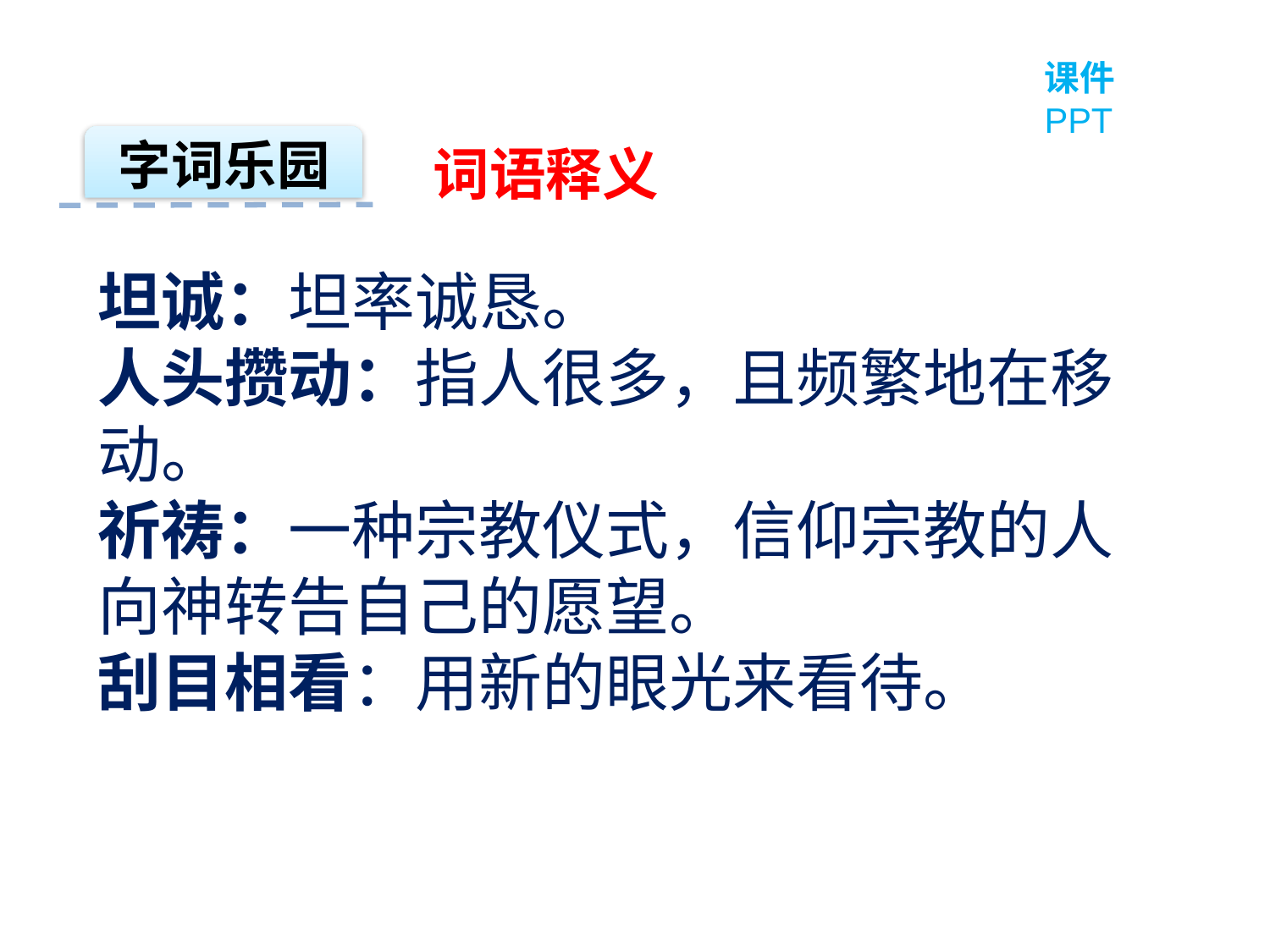

课件PPT
字词乐园
词语释义
坦诚：坦率诚恳。
人头攒动：指人很多，且频繁地在移动。
祈祷：一种宗教仪式，信仰宗教的人向神转告自己的愿望。
刮目相看：用新的眼光来看待。